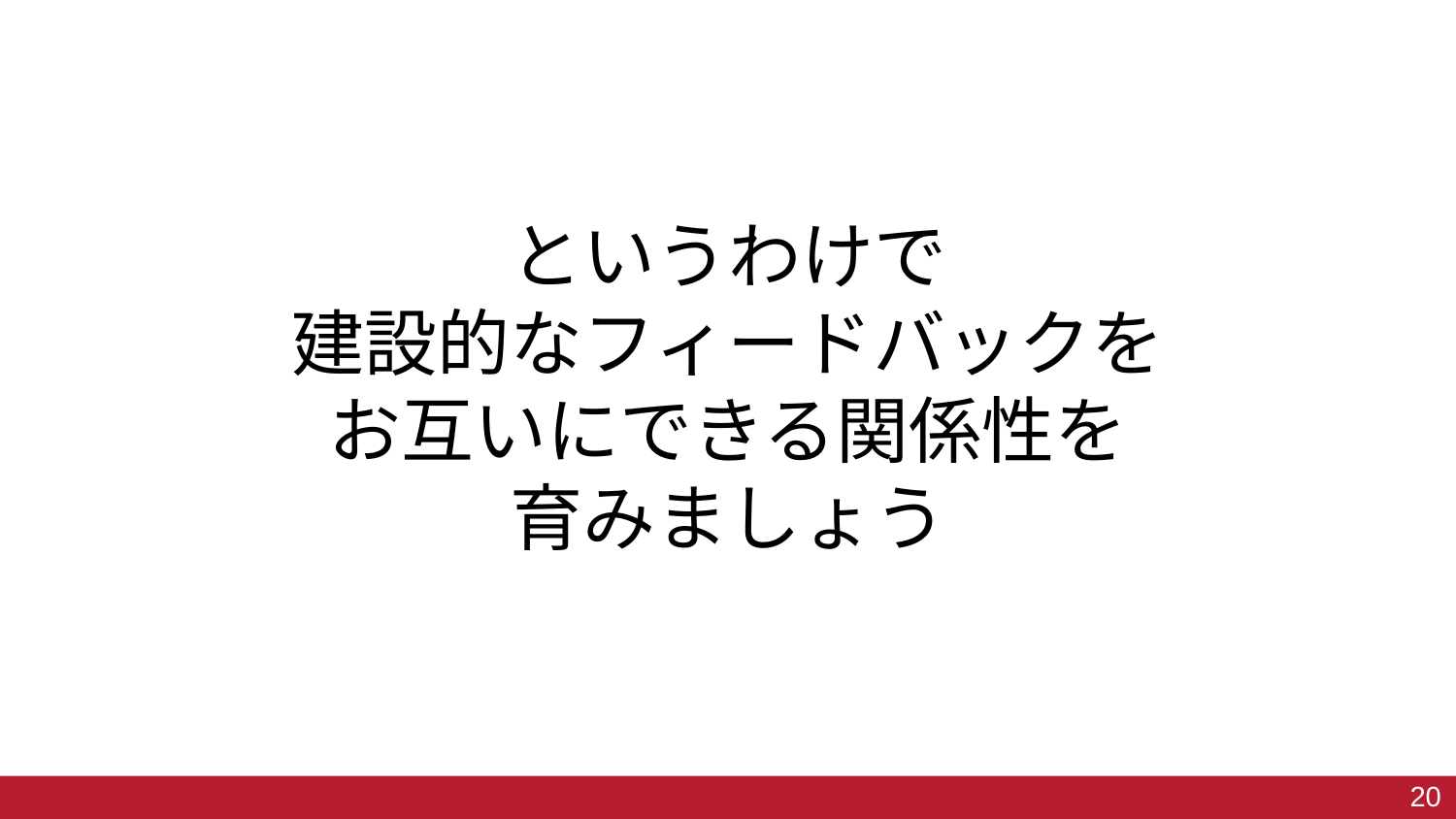

# というわけで
建設的なフィードバックを
お互いにできる関係性を
育みましょう
20